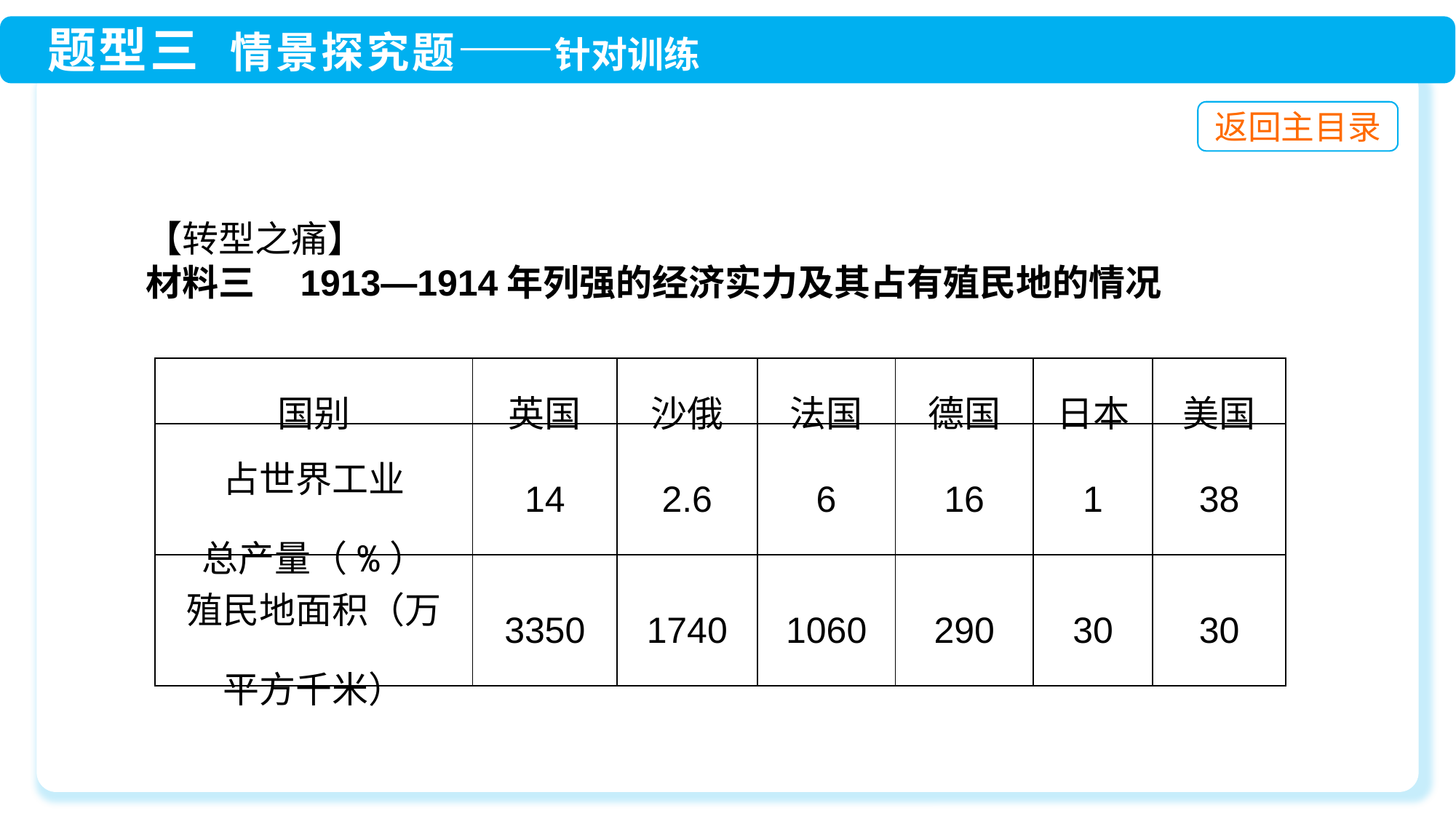

【转型之痛】
材料三　1913—1914年列强的经济实力及其占有殖民地的情况
| 国别 | 英国 | 沙俄 | 法国 | 德国 | 日本 | 美国 |
| --- | --- | --- | --- | --- | --- | --- |
| 占世界工业 总产量（%） | 14 | 2.6 | 6 | 16 | 1 | 38 |
| 殖民地面积（万 平方千米） | 3350 | 1740 | 1060 | 290 | 30 | 30 |